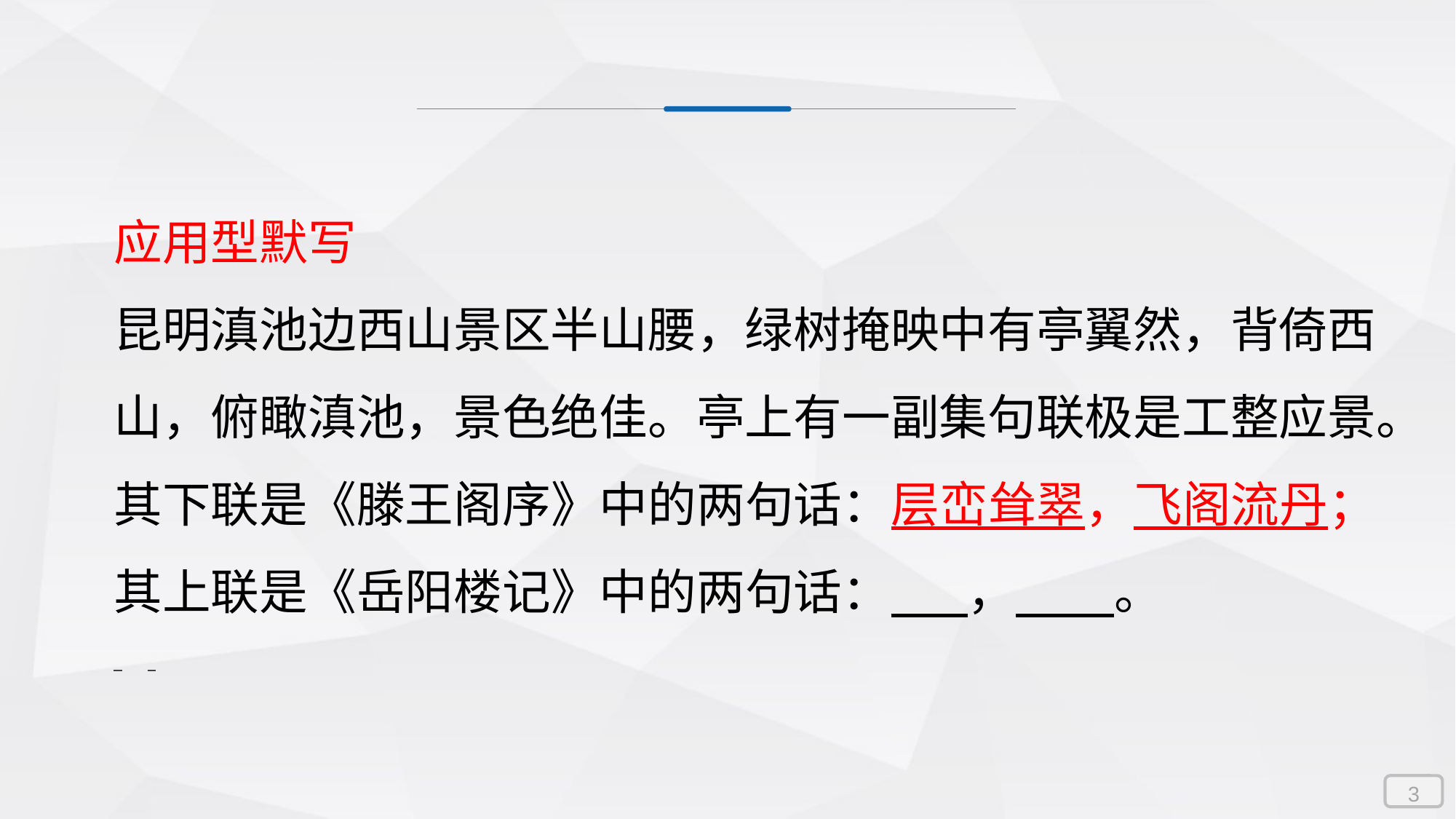

应用型默写
昆明滇池边西山景区半山腰，绿树掩映中有亭翼然，背倚西山，俯瞰滇池，景色绝佳。亭上有一副集句联极是工整应景。其下联是《滕王阁序》中的两句话：层峦耸翠，飞阁流丹；其上联是《岳阳楼记》中的两句话：       ，         。